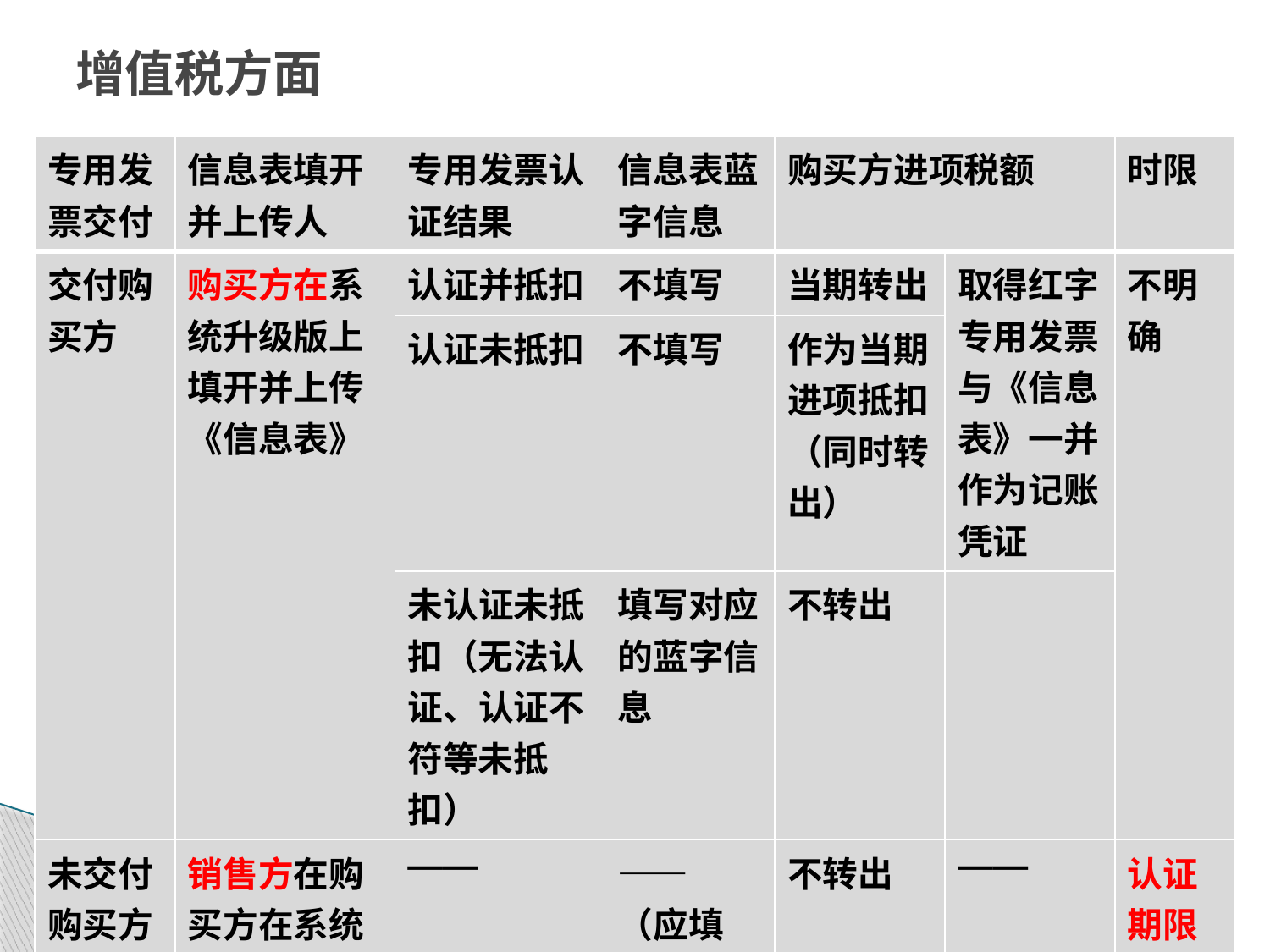

# 增值税方面
| 专用发票交付 | 信息表填开并上传人 | 专用发票认证结果 | 信息表蓝字信息 | 购买方进项税额 |  | 时限 |
| --- | --- | --- | --- | --- | --- | --- |
| 交付购买方 | 购买方在系统升级版上填开并上传《信息表》 | 认证并抵扣 | 不填写 | 当期转出 | 取得红字专用发票与《信息表》一并作为记账凭证 | 不明确 |
|  |  | 认证未抵扣 | 不填写 | 作为当期进项抵扣（同时转出） |  |  |
|  |  | 未认证未抵扣（无法认证、认证不符等未抵扣） | 填写对应的蓝字信息 | 不转出 |  |  |
| 未交付购买方或拒收 | 销售方在购买方在系统升级版上填开并上传《信息表》 | —— | ——（应填写） | 不转出 | —— | 认证期限内 |